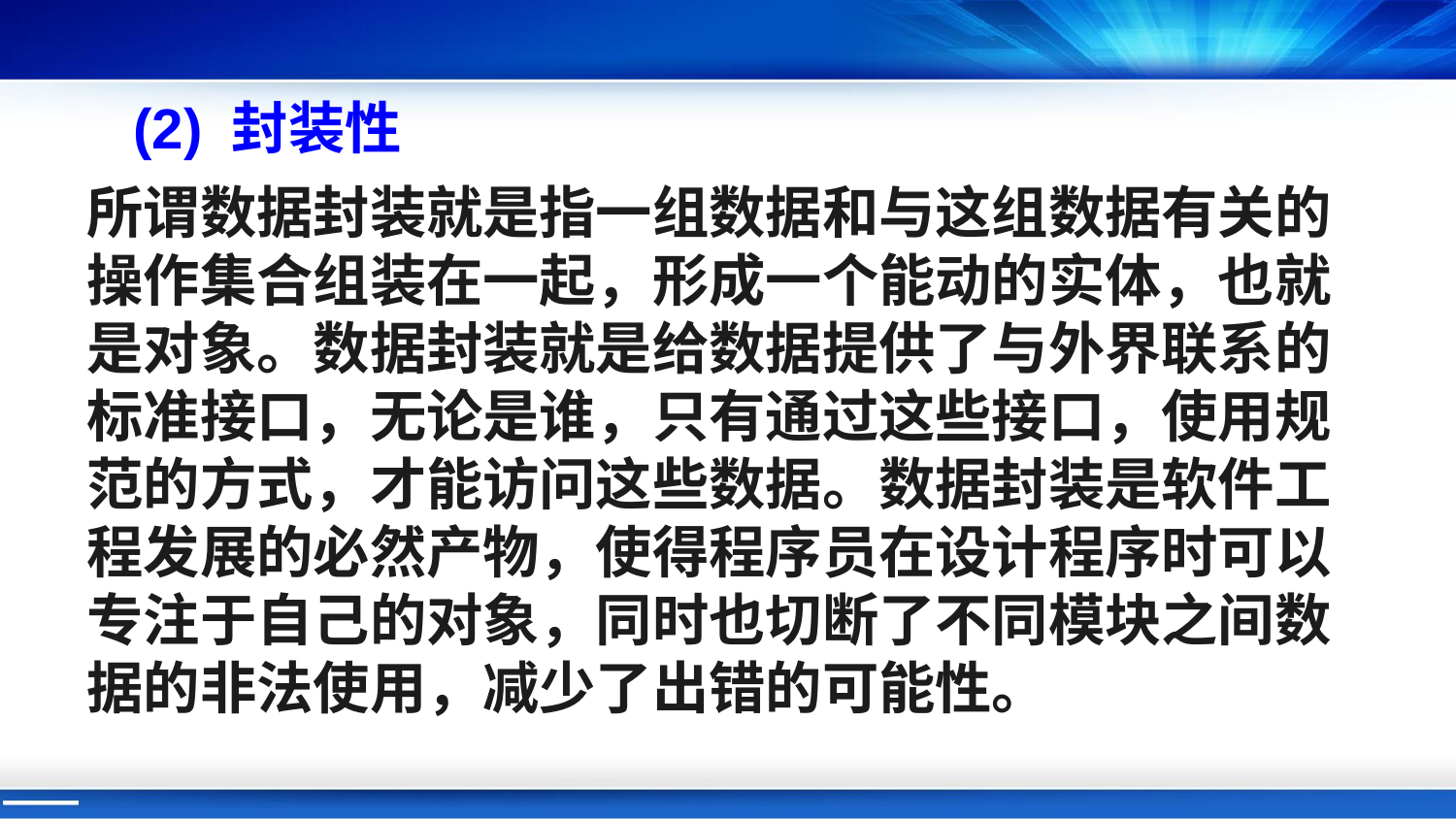

(2) 封装性
所谓数据封装就是指一组数据和与这组数据有关的操作集合组装在一起，形成一个能动的实体，也就是对象。数据封装就是给数据提供了与外界联系的标准接口，无论是谁，只有通过这些接口，使用规范的方式，才能访问这些数据。数据封装是软件工程发展的必然产物，使得程序员在设计程序时可以专注于自己的对象，同时也切断了不同模块之间数据的非法使用，减少了出错的可能性。